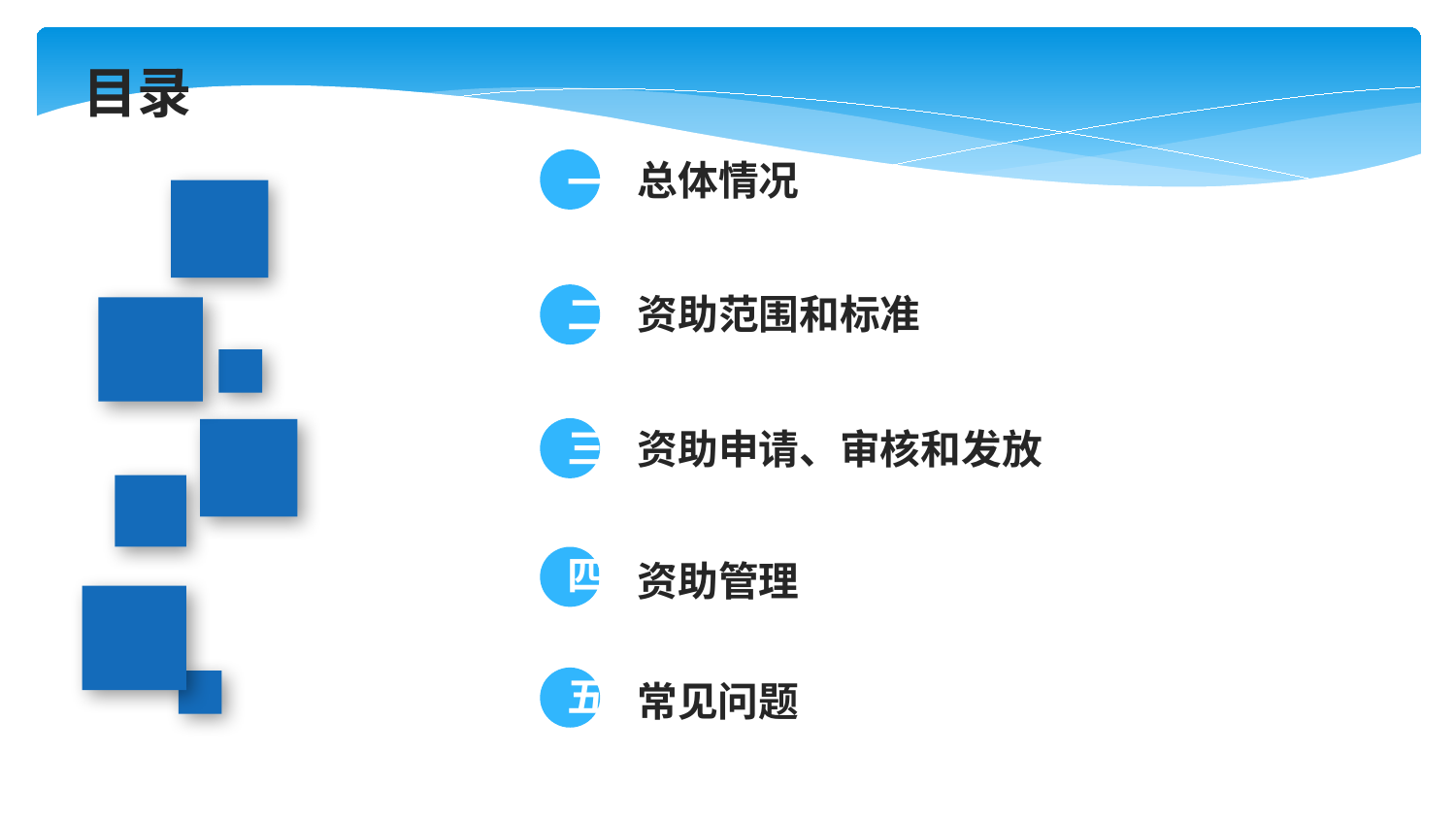

目录
总体情况

一

资助范围和标准
二

三

资助申请、审核和发放

四

资助管理

五

常见问题